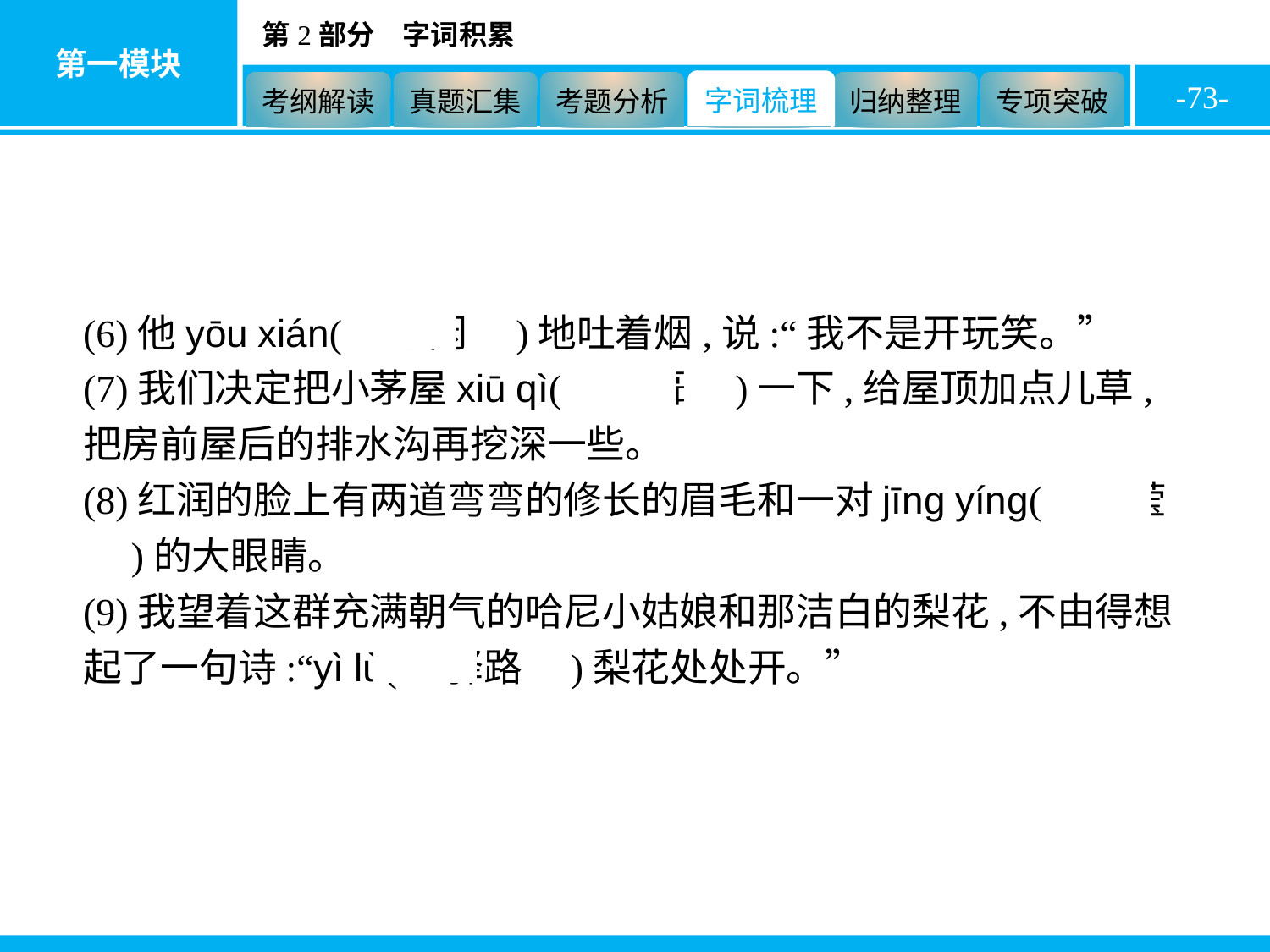

-73-
(6)他yōu xián(　悠闲　)地吐着烟,说:“我不是开玩笑。”
(7)我们决定把小茅屋xiū qì(　修葺　)一下,给屋顶加点儿草,把房前屋后的排水沟再挖深一些。
(8)红润的脸上有两道弯弯的修长的眉毛和一对jīng yíng(　晶莹　)的大眼睛。
(9)我望着这群充满朝气的哈尼小姑娘和那洁白的梨花,不由得想起了一句诗:“yì lù(　驿路　)梨花处处开。”